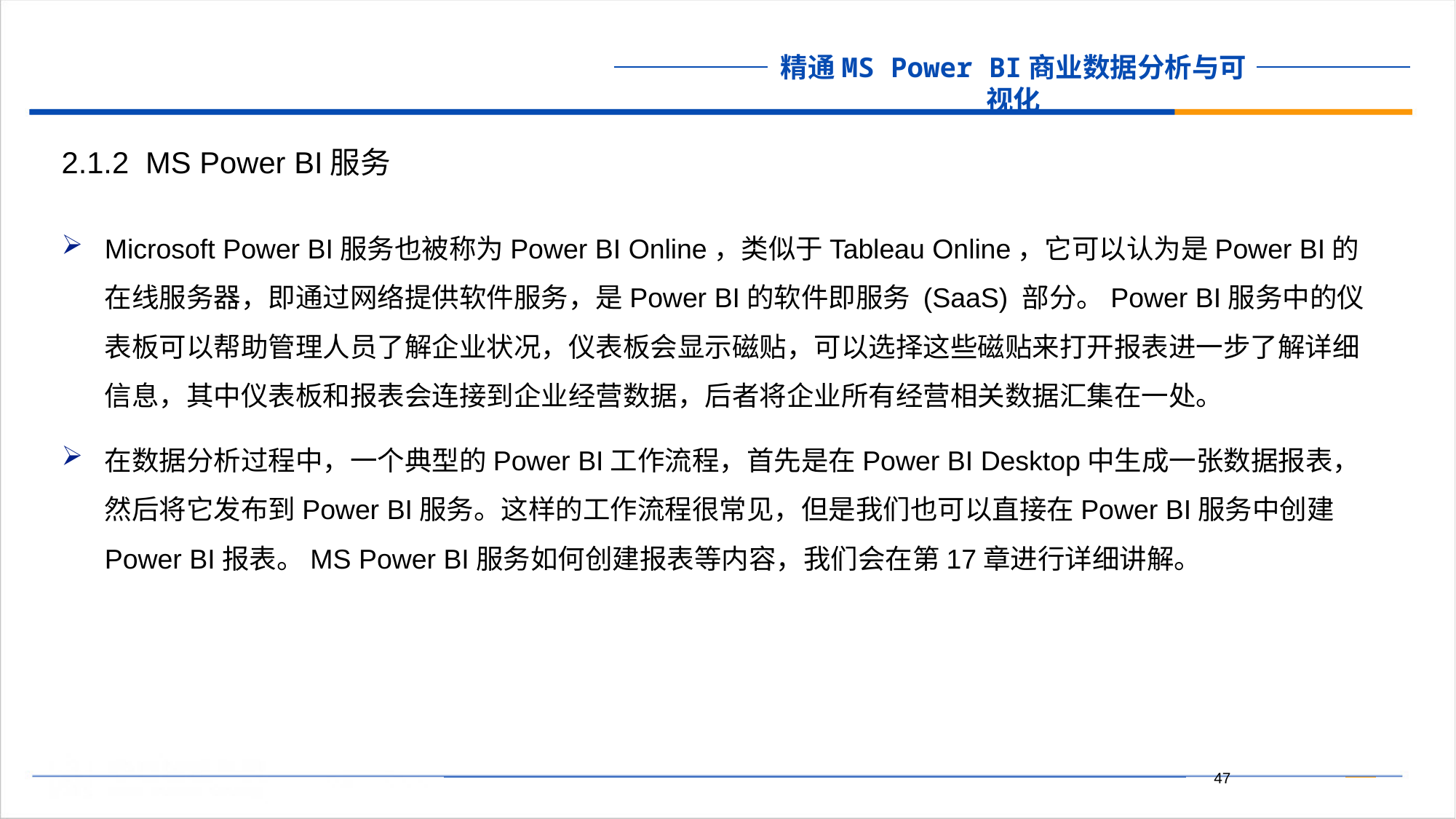

2.1.2  MS Power BI服务
Microsoft Power BI服务也被称为Power BI Online，类似于Tableau Online，它可以认为是Power BI的在线服务器，即通过网络提供软件服务，是Power BI的软件即服务 (SaaS) 部分。Power BI服务中的仪表板可以帮助管理人员了解企业状况，仪表板会显示磁贴，可以选择这些磁贴来打开报表进一步了解详细信息，其中仪表板和报表会连接到企业经营数据，后者将企业所有经营相关数据汇集在一处。
在数据分析过程中，一个典型的Power BI工作流程，首先是在Power BI Desktop中生成一张数据报表，然后将它发布到Power BI服务。这样的工作流程很常见，但是我们也可以直接在Power BI服务中创建Power BI报表。MS Power BI服务如何创建报表等内容，我们会在第17章进行详细讲解。